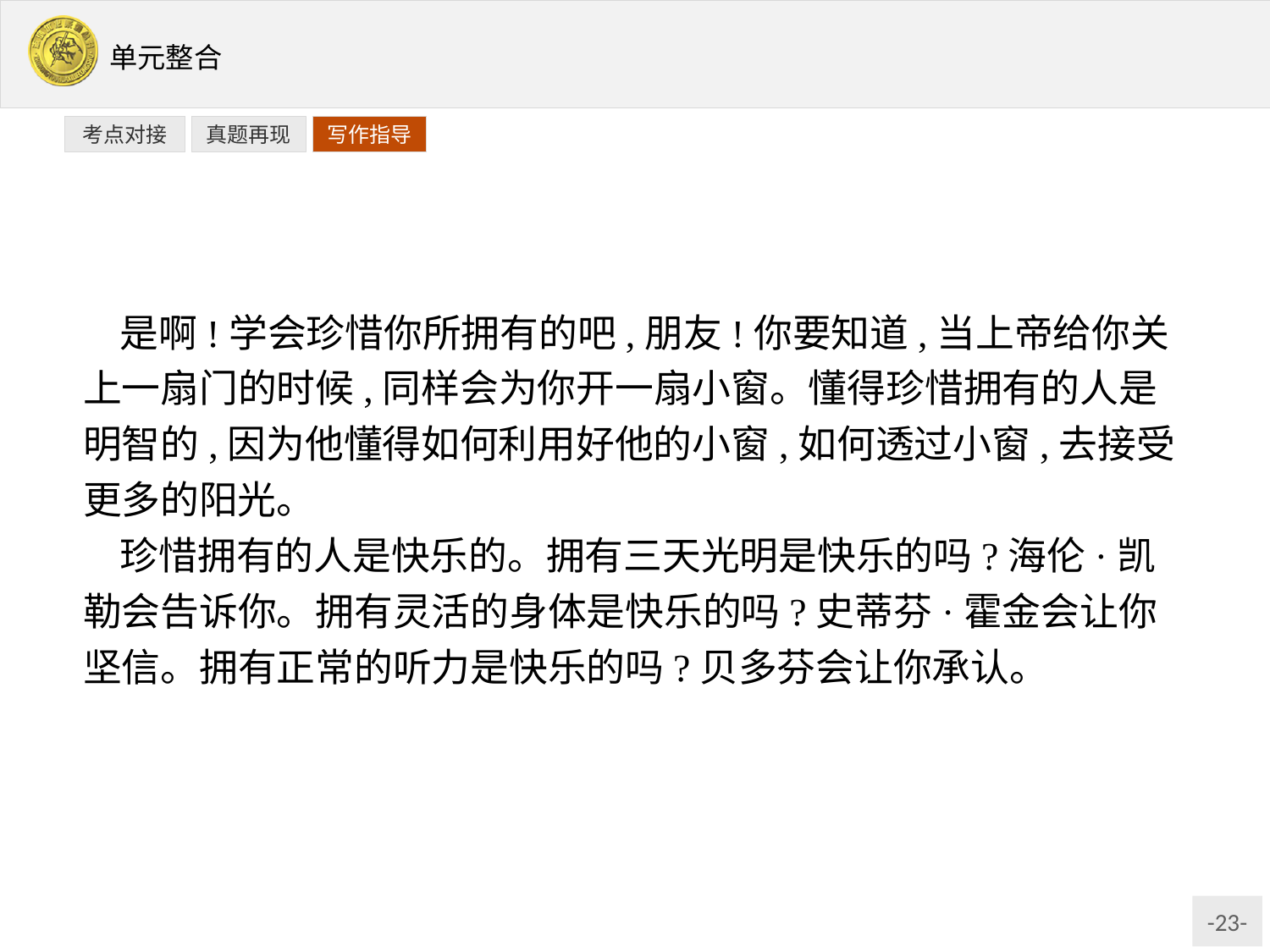

写作指导
考点对接
真题再现
是啊!学会珍惜你所拥有的吧,朋友!你要知道,当上帝给你关上一扇门的时候,同样会为你开一扇小窗。懂得珍惜拥有的人是明智的,因为他懂得如何利用好他的小窗,如何透过小窗,去接受更多的阳光。
珍惜拥有的人是快乐的。拥有三天光明是快乐的吗?海伦·凯勒会告诉你。拥有灵活的身体是快乐的吗?史蒂芬·霍金会让你坚信。拥有正常的听力是快乐的吗?贝多芬会让你承认。